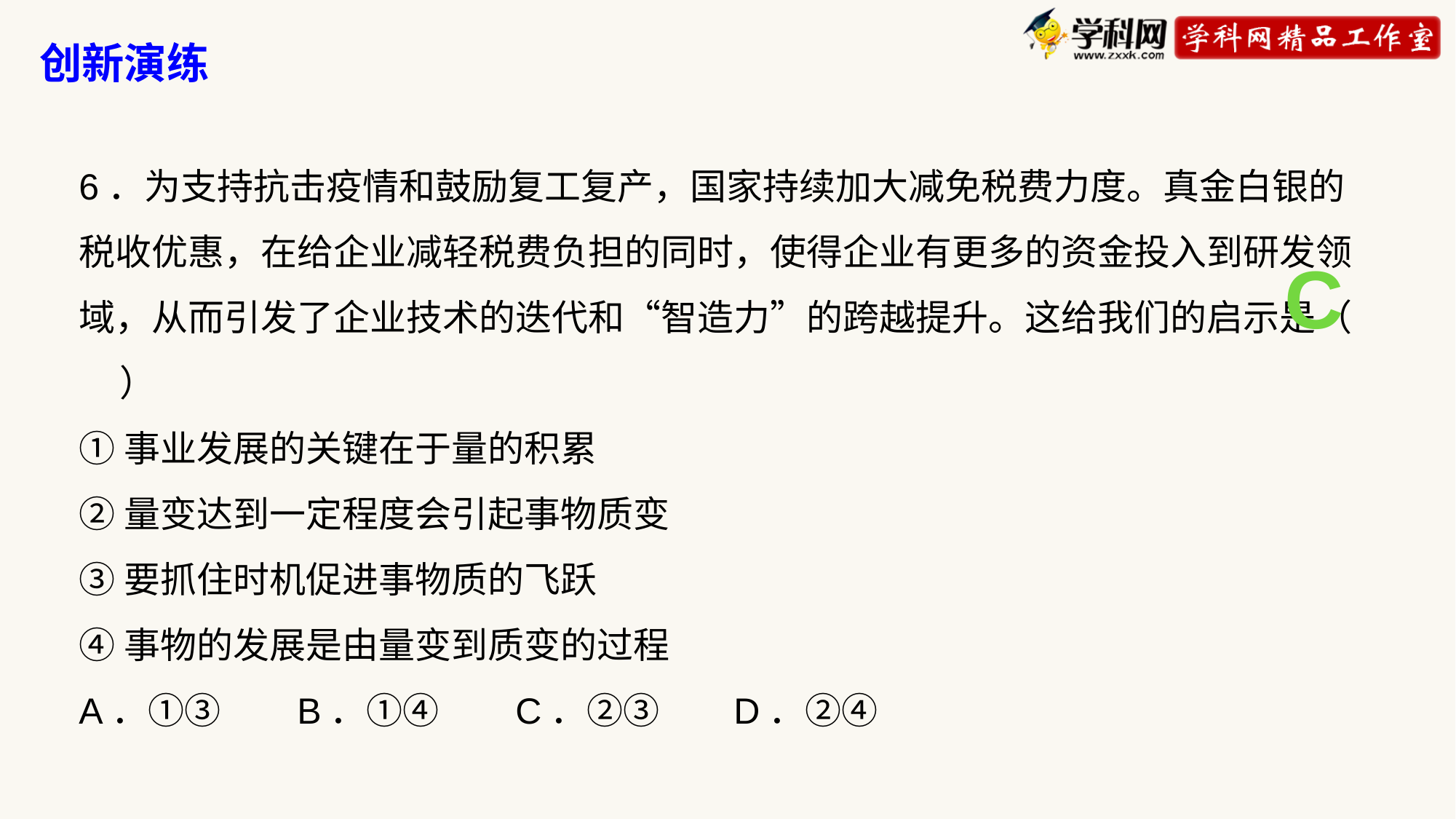

创新演练
6．为支持抗击疫情和鼓励复工复产，国家持续加大减免税费力度。真金白银的税收优惠，在给企业减轻税费负担的同时，使得企业有更多的资金投入到研发领域，从而引发了企业技术的迭代和“智造力”的跨越提升。这给我们的启示是（        ）
①事业发展的关键在于量的积累
②量变达到一定程度会引起事物质变
③要抓住时机促进事物质的飞跃
④事物的发展是由量变到质变的过程
A．①③	B．①④	C．②③	D．②④

C